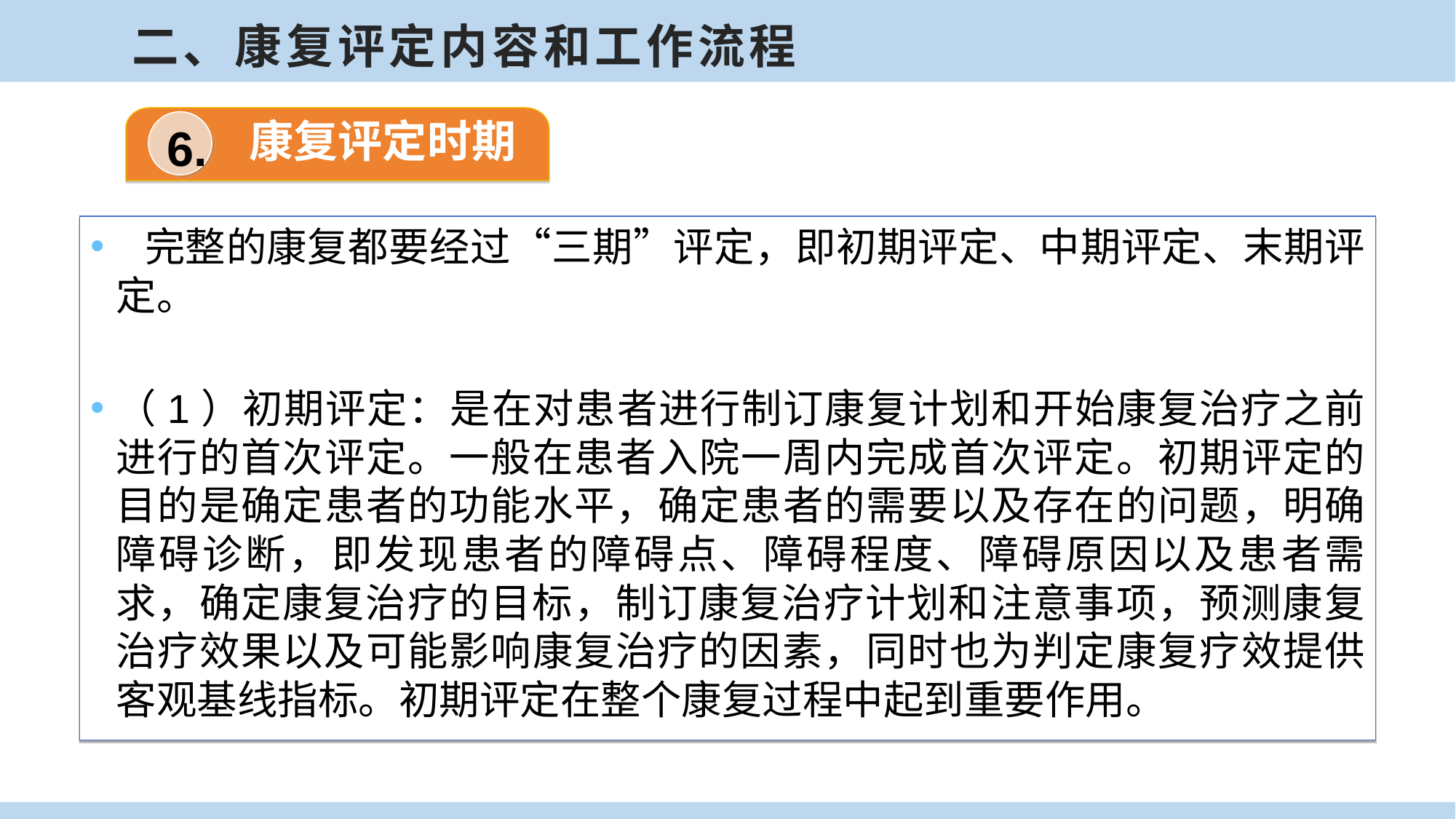

二、康复评定内容和工作流程

康复评定时期

6.
  完整的康复都要经过“三期”评定，即初期评定、中期评定、末期评定。

（1）初期评定：是在对患者进行制订康复计划和开始康复治疗之前进行的首次评定。一般在患者入院一周内完成首次评定。初期评定的目的是确定患者的功能水平，确定患者的需要以及存在的问题，明确障碍诊断，即发现患者的障碍点、障碍程度、障碍原因以及患者需求，确定康复治疗的目标，制订康复治疗计划和注意事项，预测康复治疗效果以及可能影响康复治疗的因素，同时也为判定康复疗效提供客观基线指标。初期评定在整个康复过程中起到重要作用。